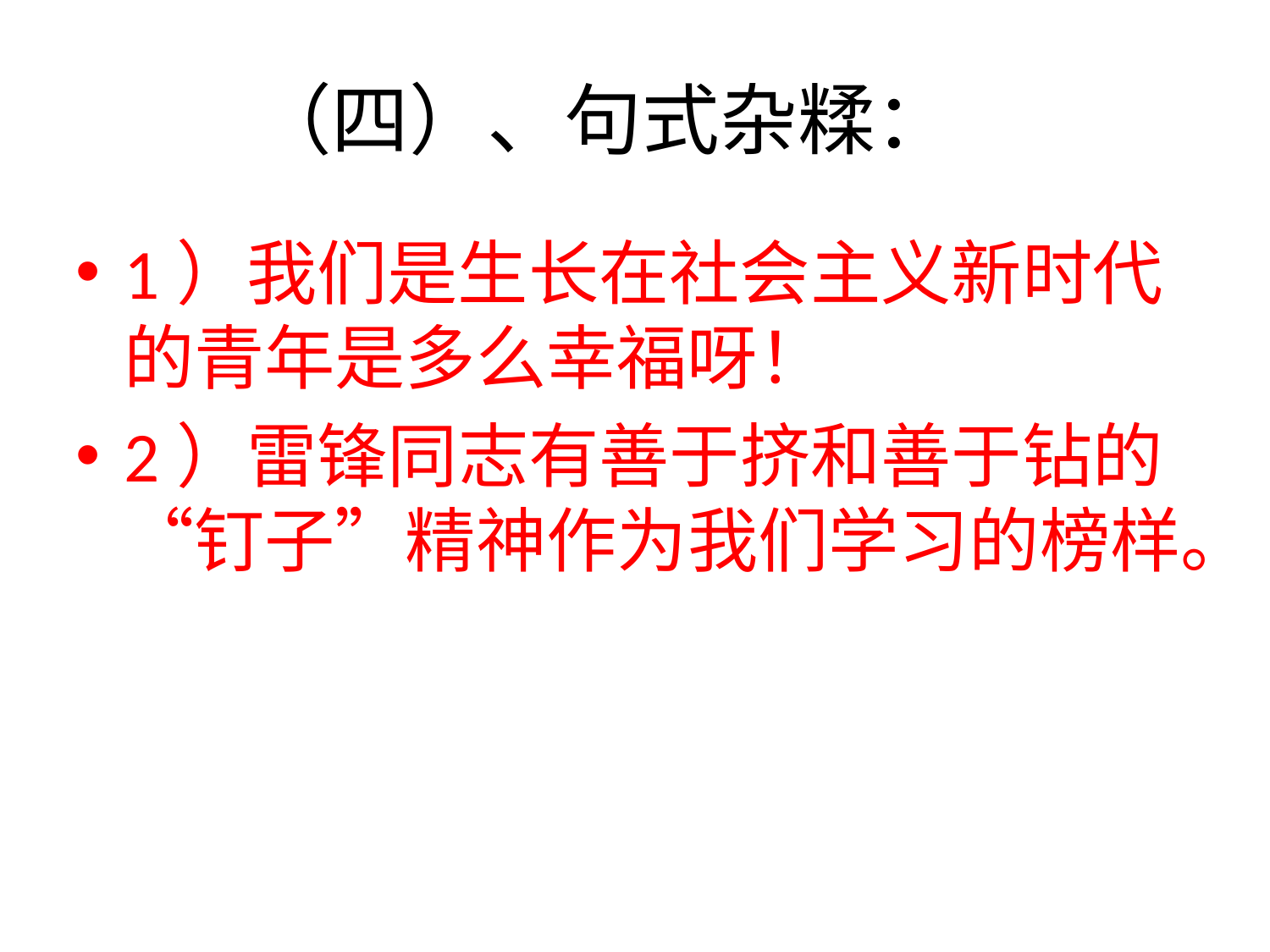

# （四）、句式杂糅：
1）我们是生长在社会主义新时代的青年是多么幸福呀！
2）雷锋同志有善于挤和善于钻的“钉子”精神作为我们学习的榜样。